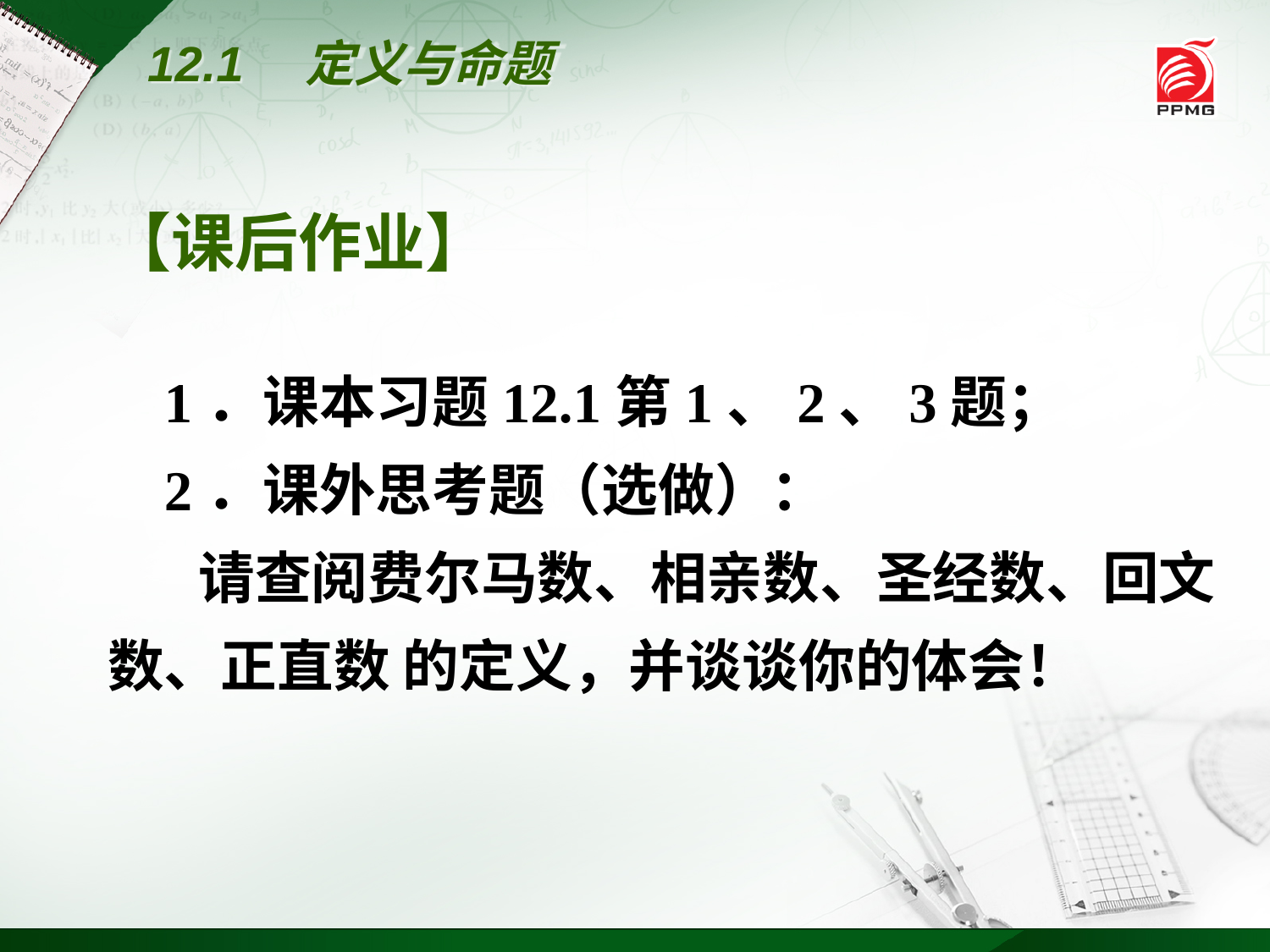

12.1　定义与命题
【课后作业】

    1．课本习题12.1第1、2、3题；
    2．课外思考题（选做）：
      请查阅费尔马数、相亲数、圣经数、回文数、正直数 的定义，并谈谈你的体会！